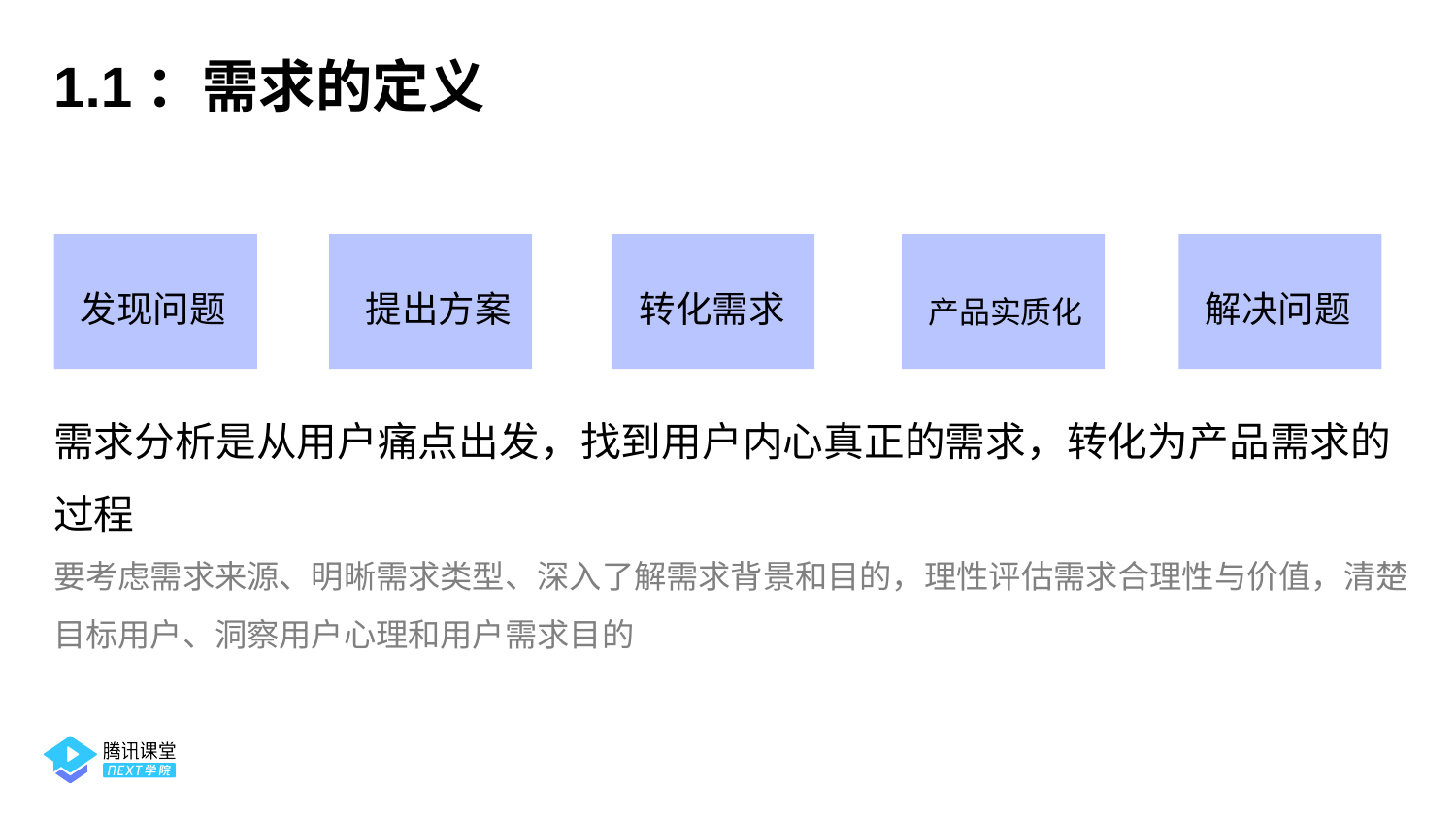

1.1：需求的定义

发现问题
提出方案
转化需求
产品实质化
解决问题
需求分析是从用户痛点出发，找到用户内心真正的需求，转化为产品需求的过程
要考虑需求来源、明晰需求类型、深入了解需求背景和目的，理性评估需求合理性与价值，清楚目标用户、洞察用户心理和用户需求目的